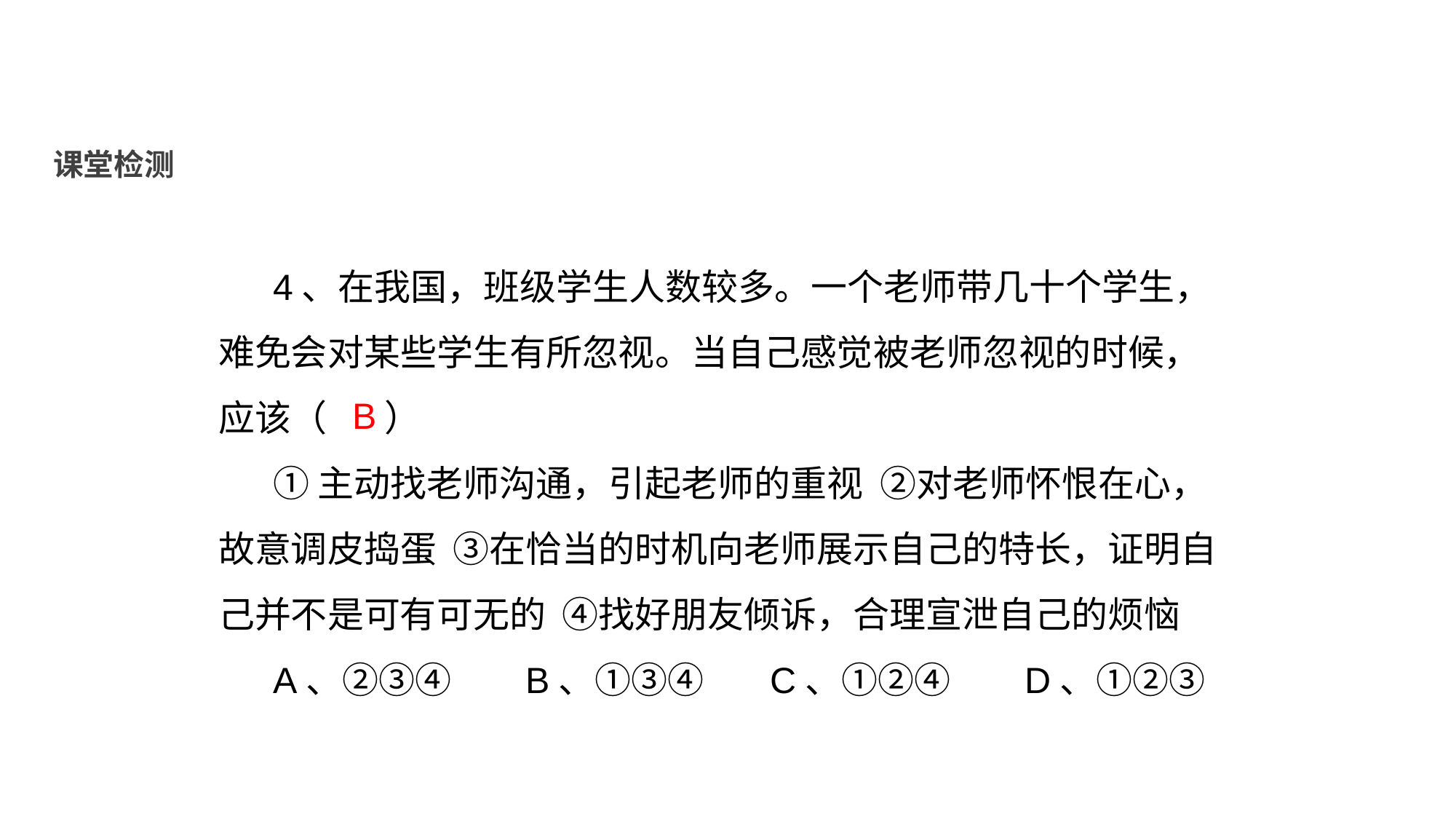

课堂检测
4、在我国，班级学生人数较多。一个老师带几十个学生，难免会对某些学生有所忽视。当自己感觉被老师忽视的时候，应该（       ）
①主动找老师沟通，引起老师的重视  ②对老师怀恨在心，故意调皮捣蛋  ③在恰当的时机向老师展示自己的特长，证明自己并不是可有可无的  ④找好朋友倾诉，合理宣泄自己的烦恼
A、②③④        B、①③④       C、①②④        D、①②③
B